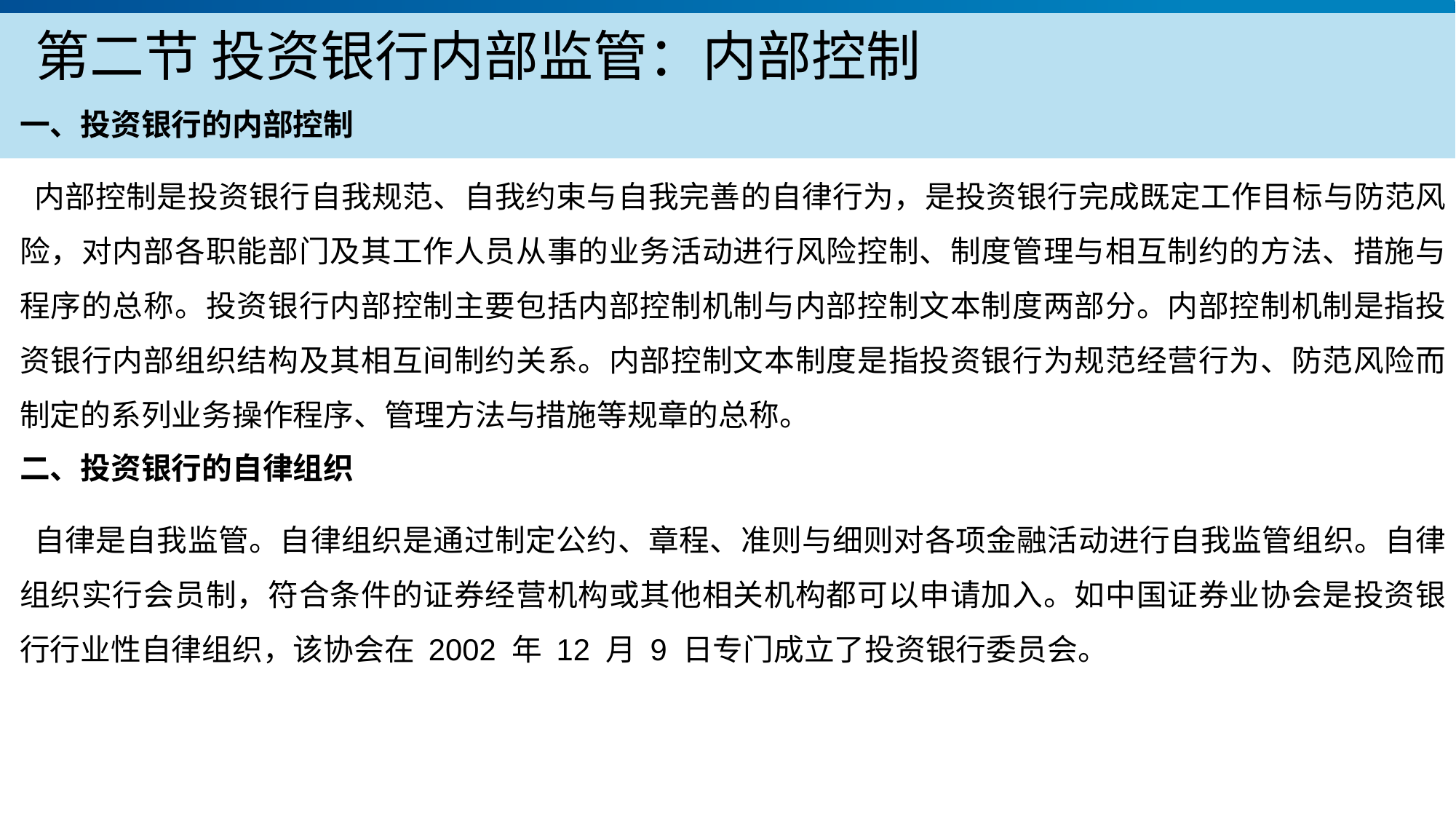

# 第二节 投资银行内部监管：内部控制
一、投资银行的内部控制
 内部控制是投资银行自我规范、自我约束与自我完善的自律行为，是投资银行完成既定工作目标与防范风险，对内部各职能部门及其工作人员从事的业务活动进行风险控制、制度管理与相互制约的方法、措施与程序的总称。投资银行内部控制主要包括内部控制机制与内部控制文本制度两部分。内部控制机制是指投资银行内部组织结构及其相互间制约关系。内部控制文本制度是指投资银行为规范经营行为、防范风险而制定的系列业务操作程序、管理方法与措施等规章的总称。
二、投资银行的自律组织
 自律是自我监管。自律组织是通过制定公约、章程、准则与细则对各项金融活动进行自我监管组织。自律组织实行会员制，符合条件的证券经营机构或其他相关机构都可以申请加入。如中国证券业协会是投资银行行业性自律组织，该协会在 2002 年 12 月 9 日专门成立了投资银行委员会。